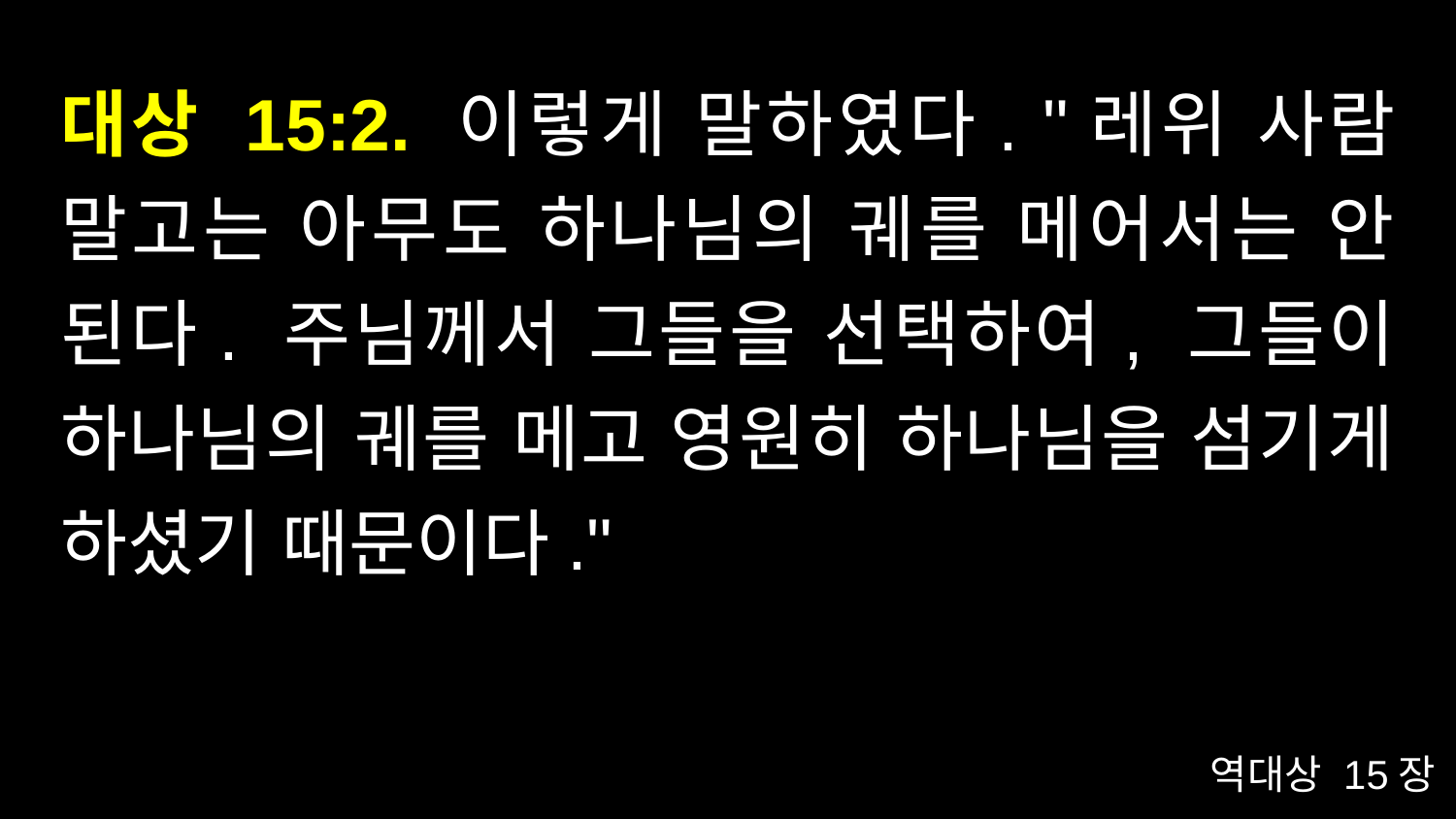

# 대상 15:2. 이렇게 말하였다. "레위 사람 말고는 아무도 하나님의 궤를 메어서는 안 된다. 주님께서 그들을 선택하여, 그들이 하나님의 궤를 메고 영원히 하나님을 섬기게 하셨기 때문이다."
역대상 15장